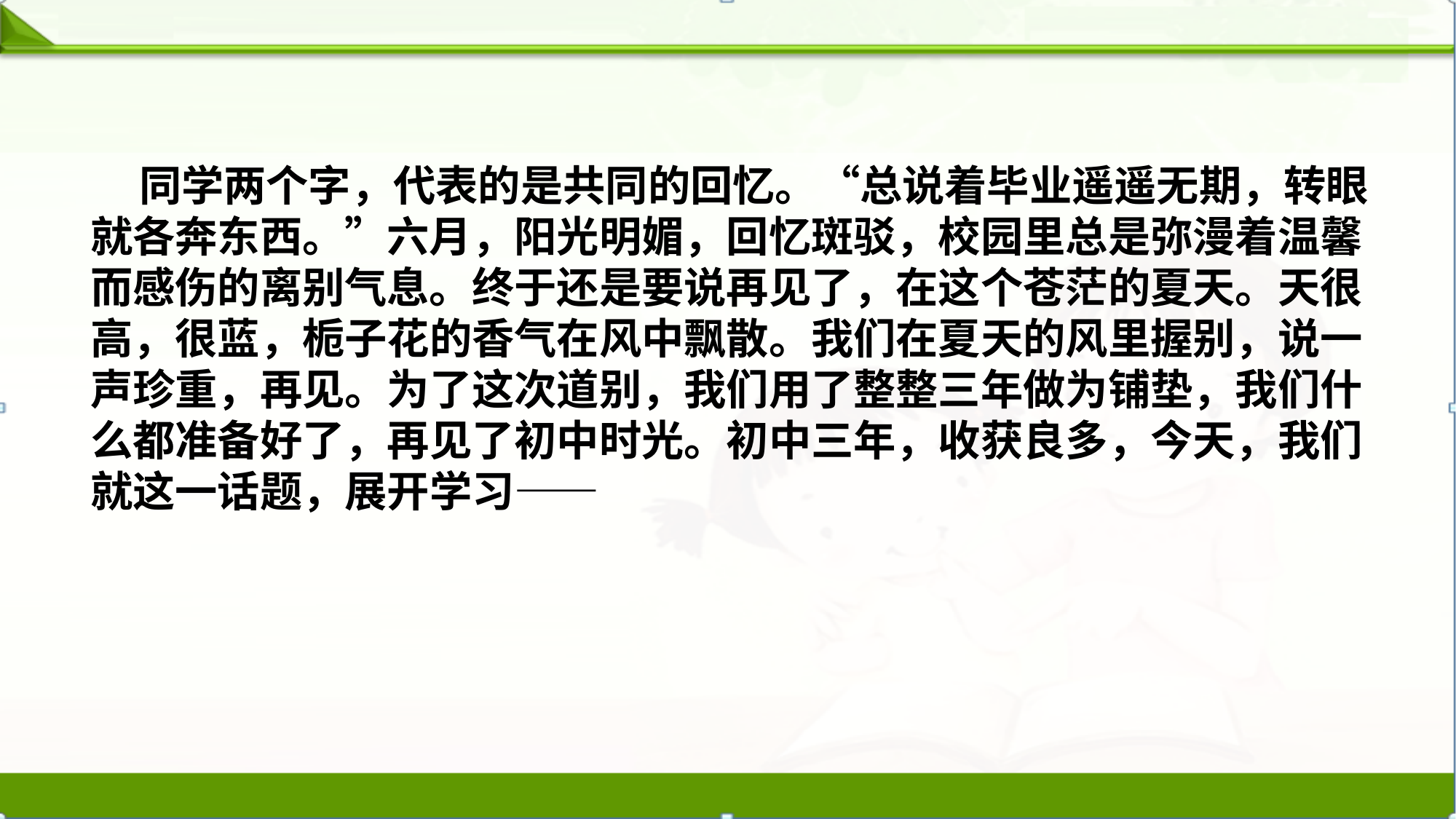

同学两个字，代表的是共同的回忆。“总说着毕业遥遥无期，转眼就各奔东西。”六月，阳光明媚，回忆斑驳，校园里总是弥漫着温馨而感伤的离别气息。终于还是要说再见了，在这个苍茫的夏天。天很高，很蓝，栀子花的香气在风中飘散。我们在夏天的风里握别，说一声珍重，再见。为了这次道别，我们用了整整三年做为铺垫，我们什么都准备好了，再见了初中时光。初中三年，收获良多，今天，我们就这一话题，展开学习——